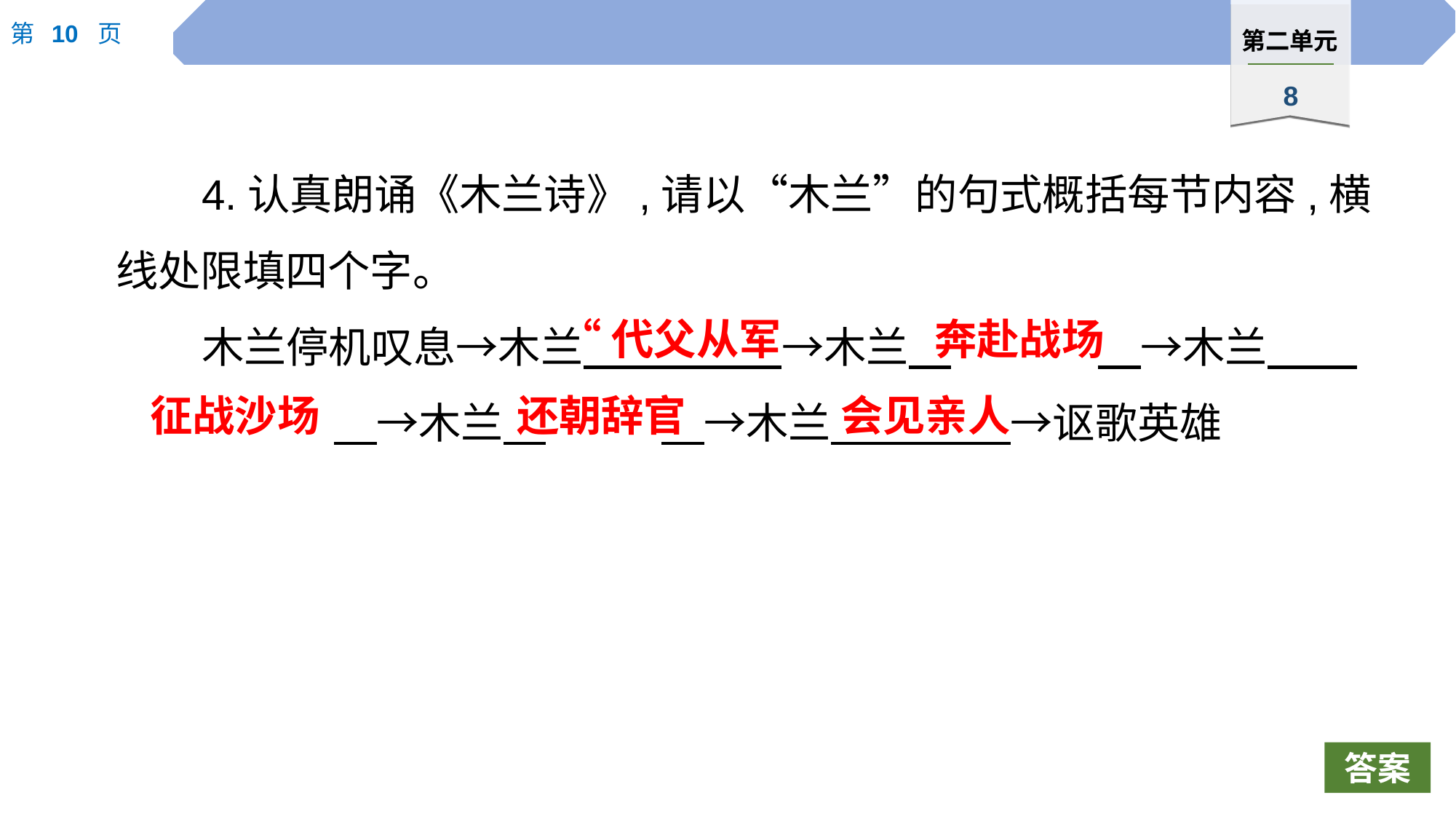

4.认真朗诵《木兰诗》,请以“木兰”的句式概括每节内容,横线处限填四个字。
木兰停机叹息→木兰　            　→木兰　		　→木兰　     		　→木兰　		　→木兰　          　→讴歌英雄

“代父从军
奔赴战场
征战沙场
还朝辞官
会见亲人
答案